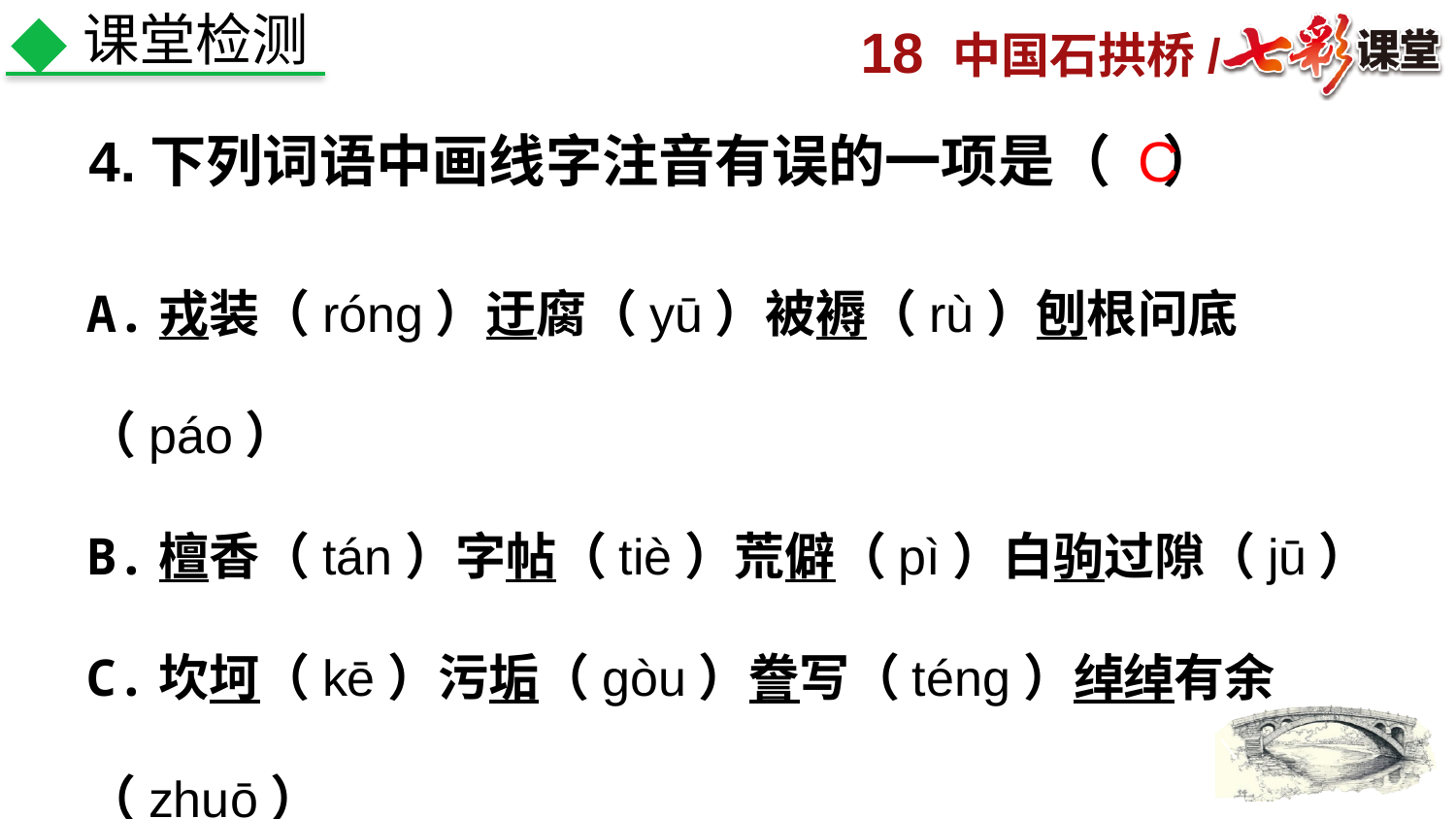

课堂检测

4.下列词语中画线字注音有误的一项是（    ）
C
A.戎装（róng）迂腐（yū）被褥（rù）刨根问底（páo）
B.檀香（tán）字帖（tiè）荒僻（pì）白驹过隙（jū）
C.坎坷（kē）污垢（gòu）誊写（téng）绰绰有余（zhuō）
D.肋骨（lèi）麻痹（bì）烙印（lào）失之东隅（yú）